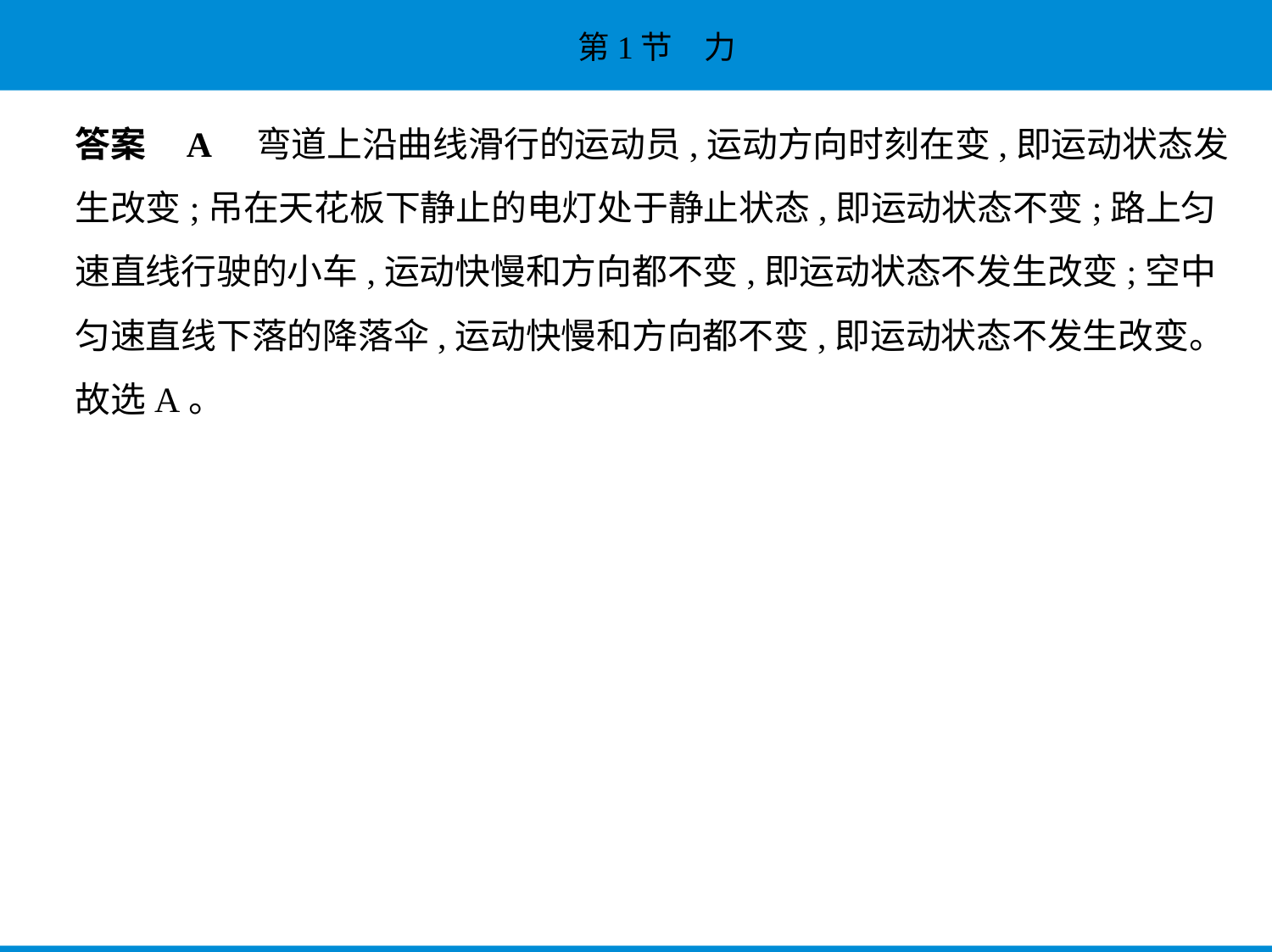

答案    A　弯道上沿曲线滑行的运动员,运动方向时刻在变,即运动状态发
生改变;吊在天花板下静止的电灯处于静止状态,即运动状态不变;路上匀
速直线行驶的小车,运动快慢和方向都不变,即运动状态不发生改变;空中
匀速直线下落的降落伞,运动快慢和方向都不变,即运动状态不发生改变。
故选A。